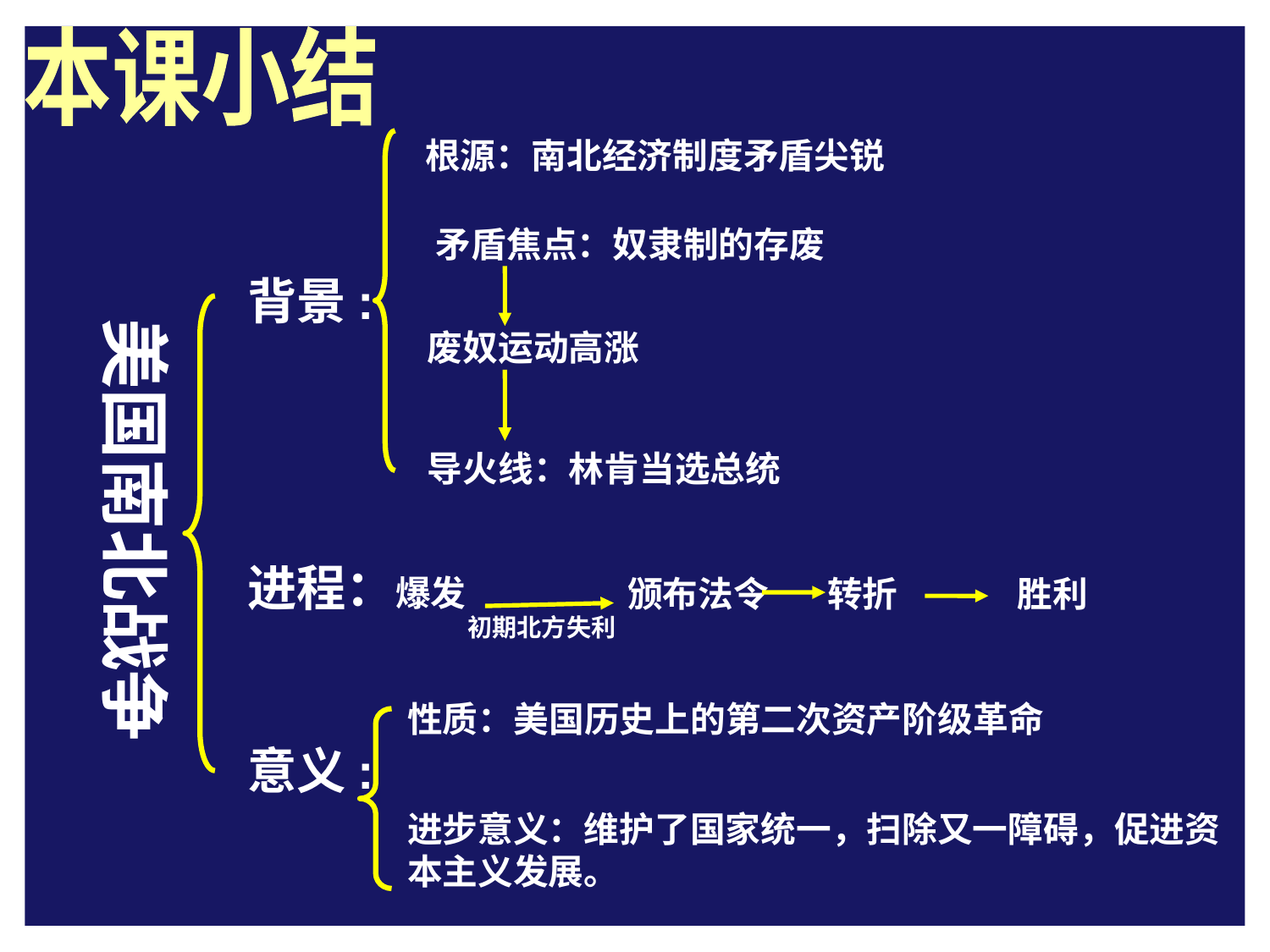

本课小结
根源：南北经济制度矛盾尖锐

矛盾焦点：奴隶制的存废
背景:

美国南北战争
废奴运动高涨

导火线：林肯当选总统
进程：爆发
颁布法令
转折
胜利

初期北方失利

性质：美国历史上的第二次资产阶级革命

意义:
进步意义：维护了国家统一，扫除又一障碍，促进资本主义发展。